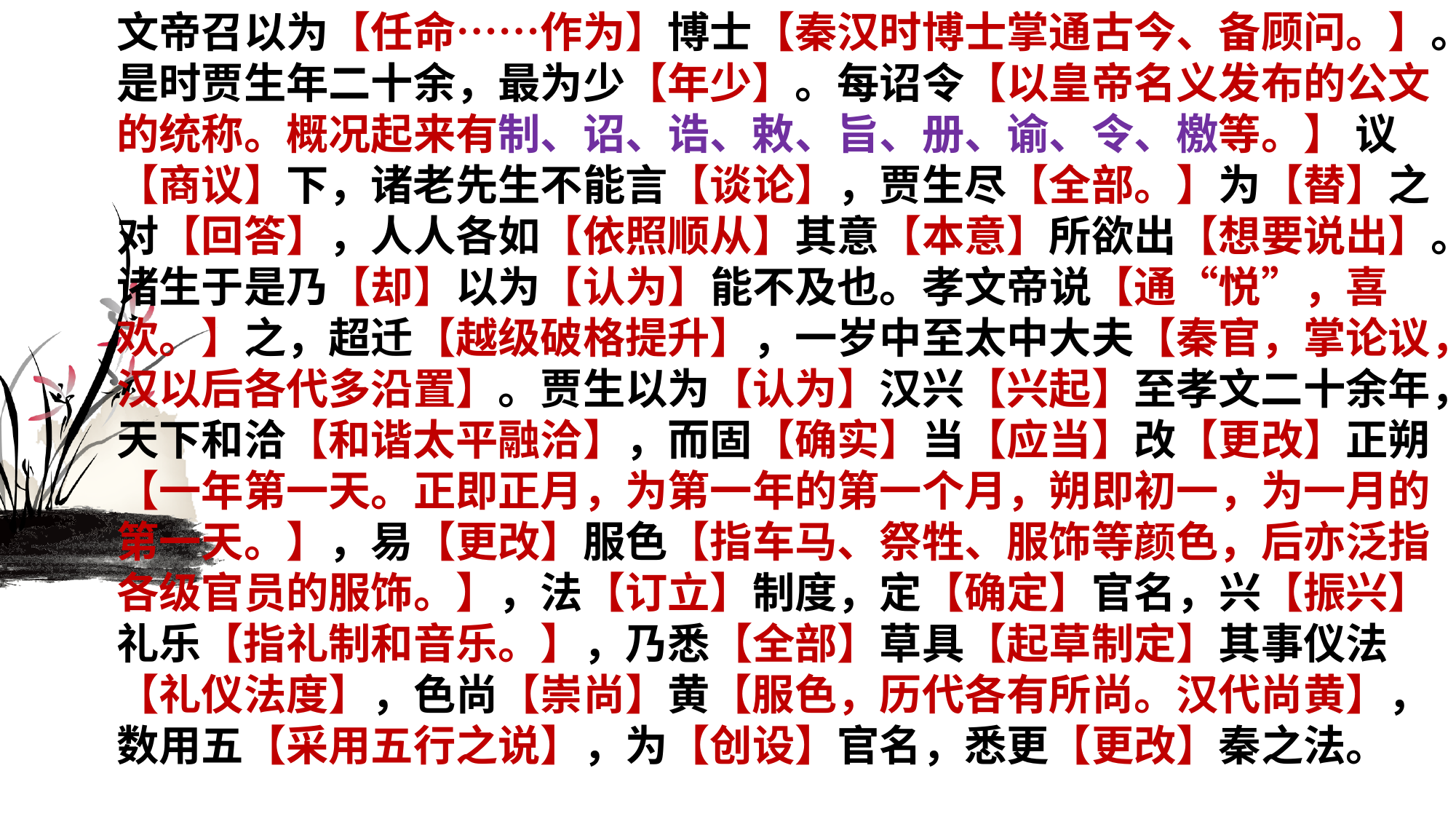

文帝召以为【任命……作为】博士【秦汉时博士掌通古今、备顾问。】。是时贾生年二十余，最为少【年少】。每诏令【以皇帝名义发布的公文的统称。概况起来有制、诏、诰、敕、旨、册、谕、令、檄等。】 议【商议】下，诸老先生不能言【谈论】，贾生尽【全部。】为【替】之对【回答】，人人各如【依照顺从】其意【本意】所欲出【想要说出】。诸生于是乃【却】以为【认为】能不及也。孝文帝说【通“悦”，喜欢。】之，超迁【越级破格提升】，一岁中至太中大夫【秦官，掌论议，汉以后各代多沿置】。贾生以为【认为】汉兴【兴起】至孝文二十余年，天下和洽【和谐太平融洽】，而固【确实】当【应当】改【更改】正朔【一年第一天。正即正月，为第一年的第一个月，朔即初一，为一月的第一天。】，易【更改】服色【指车马、祭牲、服饰等颜色，后亦泛指各级官员的服饰。】，法【订立】制度，定【确定】官名，兴【振兴】礼乐【指礼制和音乐。】，乃悉【全部】草具【起草制定】其事仪法【礼仪法度】，色尚【崇尚】黄【服色，历代各有所尚。汉代尚黄】，数用五【采用五行之说】，为【创设】官名，悉更【更改】秦之法。